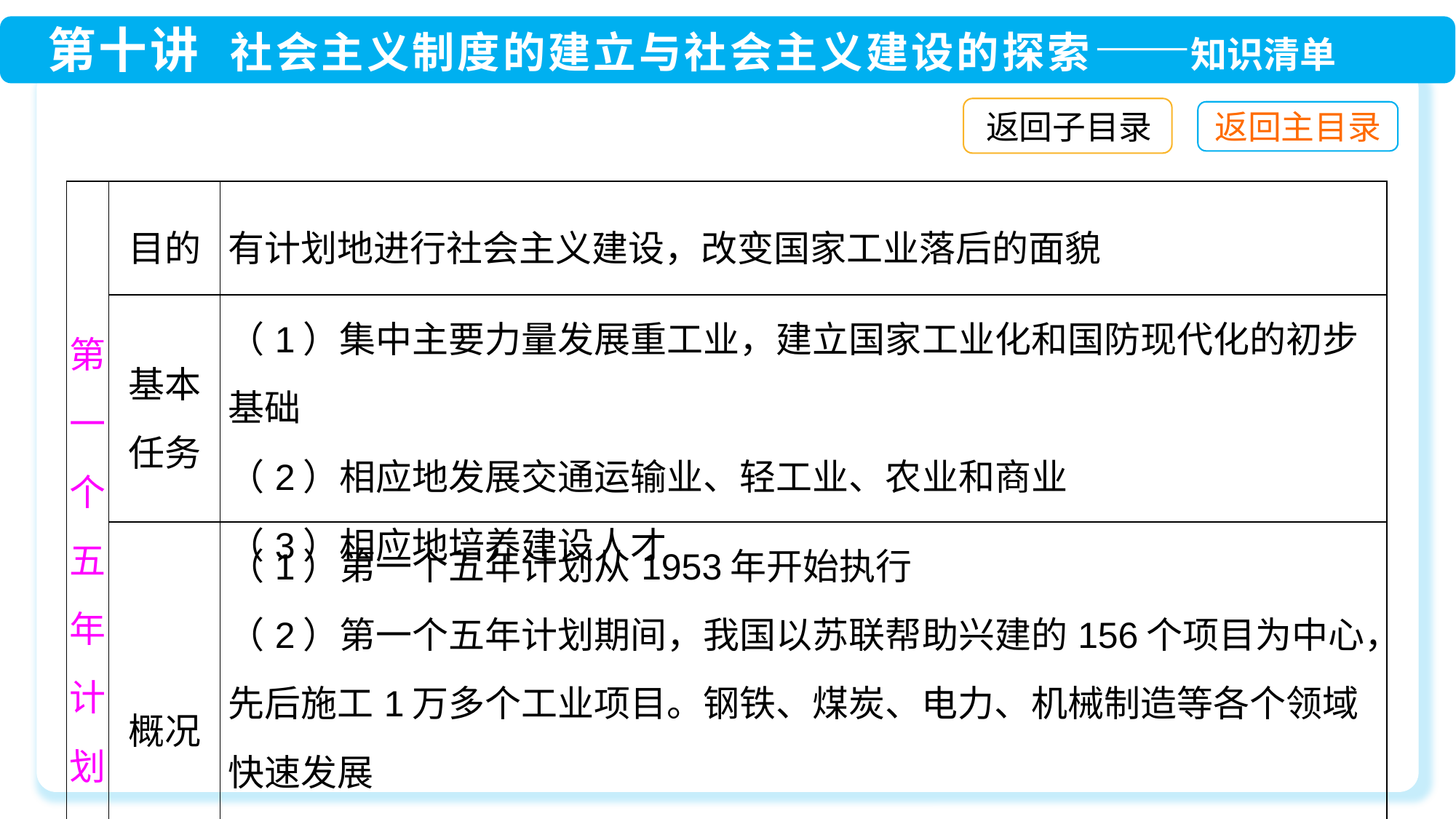

返回子目录
| 第一个五年计划 | 目的 | 有计划地进行社会主义建设，改变国家工业落后的面貌 |
| --- | --- | --- |
|  | 基本 任务 | （1）集中主要力量发展重工业，建立国家工业化和国防现代化的初步基础 （2）相应地发展交通运输业、轻工业、农业和商业 （3）相应地培养建设人才 |
|  | 概况 | （1）第一个五年计划从1953年开始执行 （2）第一个五年计划期间，我国以苏联帮助兴建的156个项目为中心，先后施工1万多个工业项目。钢铁、煤炭、电力、机械制造等各个领域快速发展 （3）到1957年底，第一个五年计划的各项经济建设指标大幅度超额完成 |